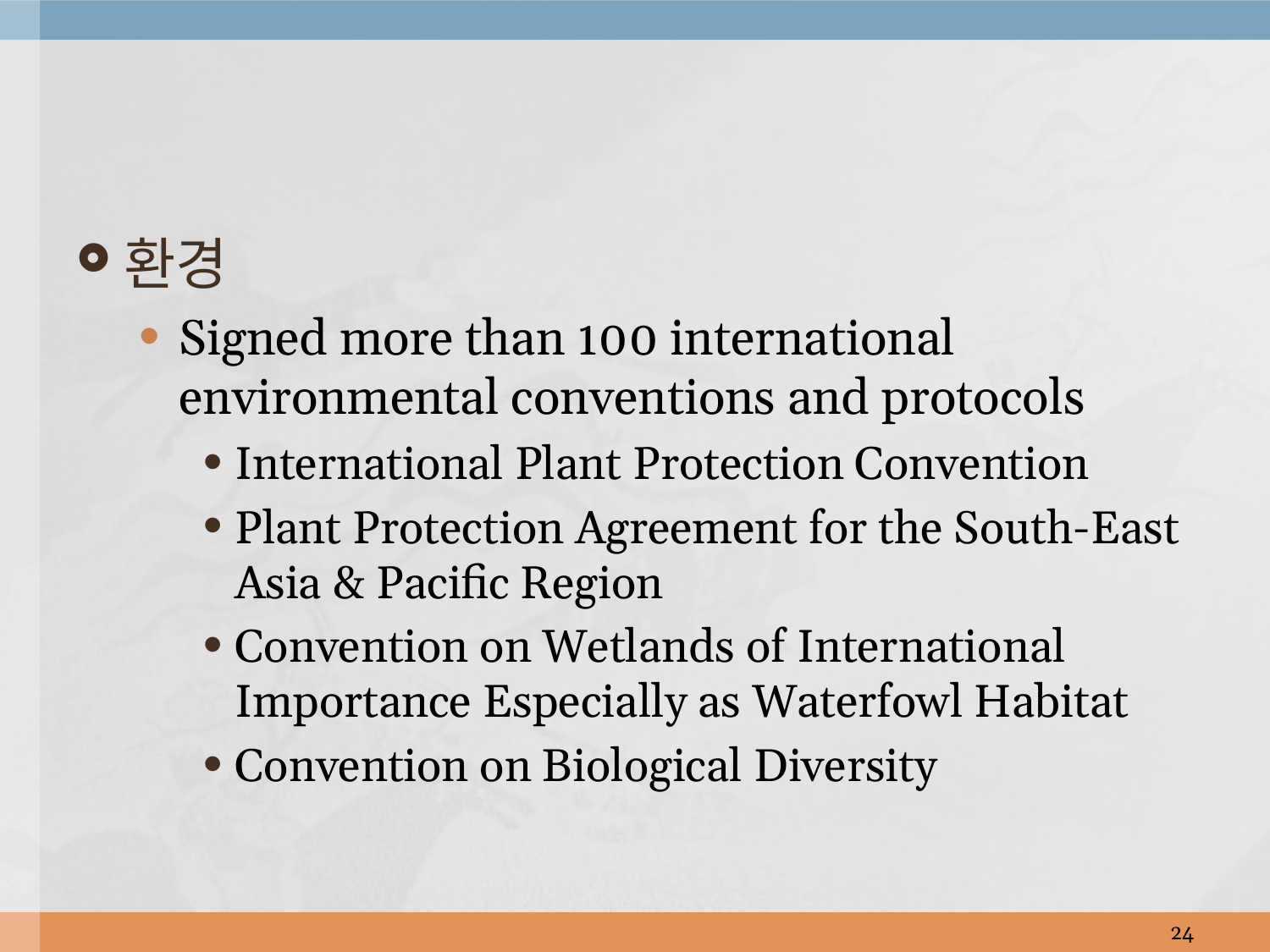

환경
Signed more than 100 international environmental conventions and protocols
International Plant Protection Convention
Plant Protection Agreement for the South-East Asia & Pacific Region
Convention on Wetlands of International Importance Especially as Waterfowl Habitat
Convention on Biological Diversity

24